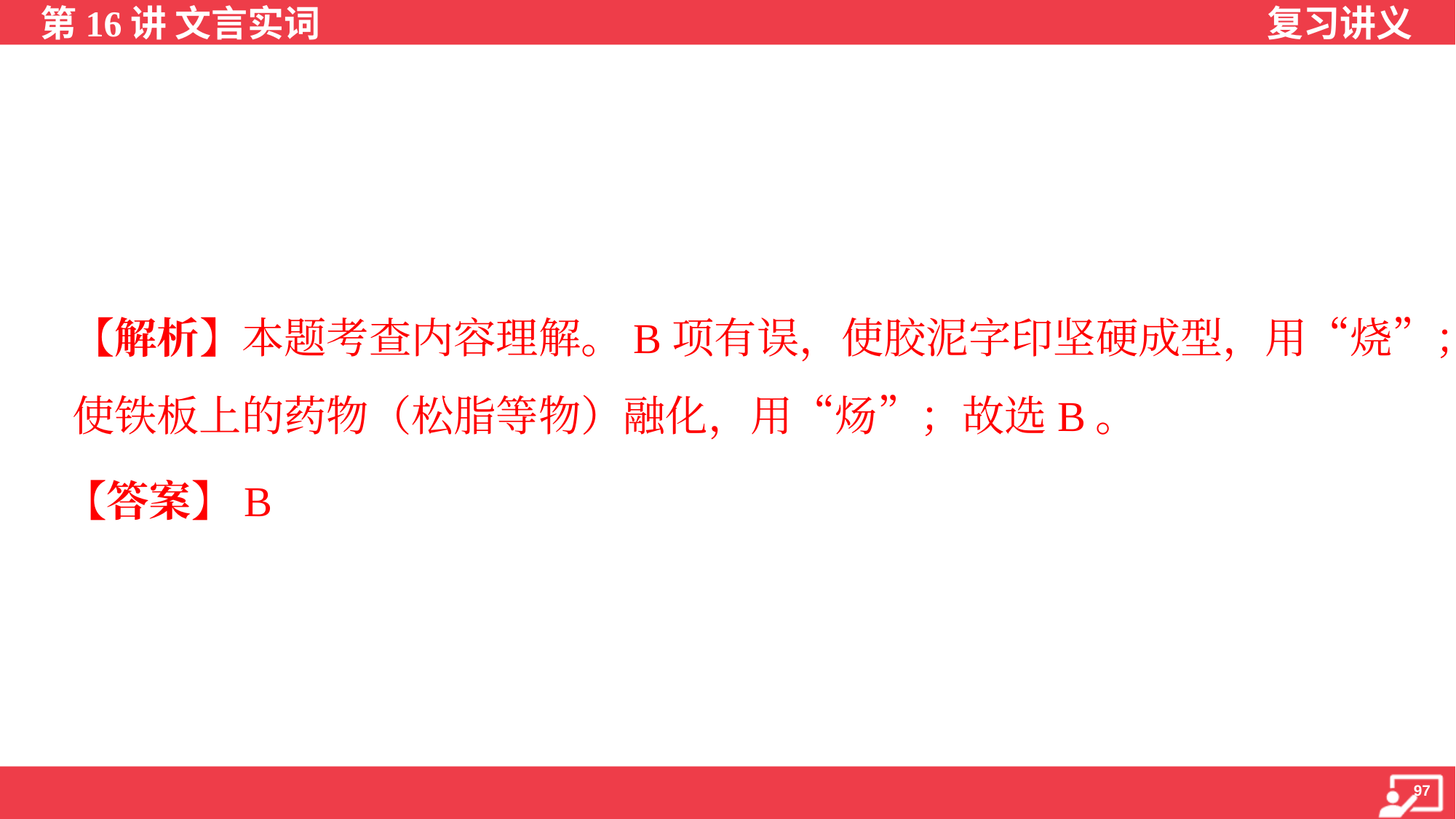

【解析】本题考查内容理解。B项有误，使胶泥字印坚硬成型，用“烧”；
使铁板上的药物（松脂等物）融化，用“炀”；故选B。
【答案】B